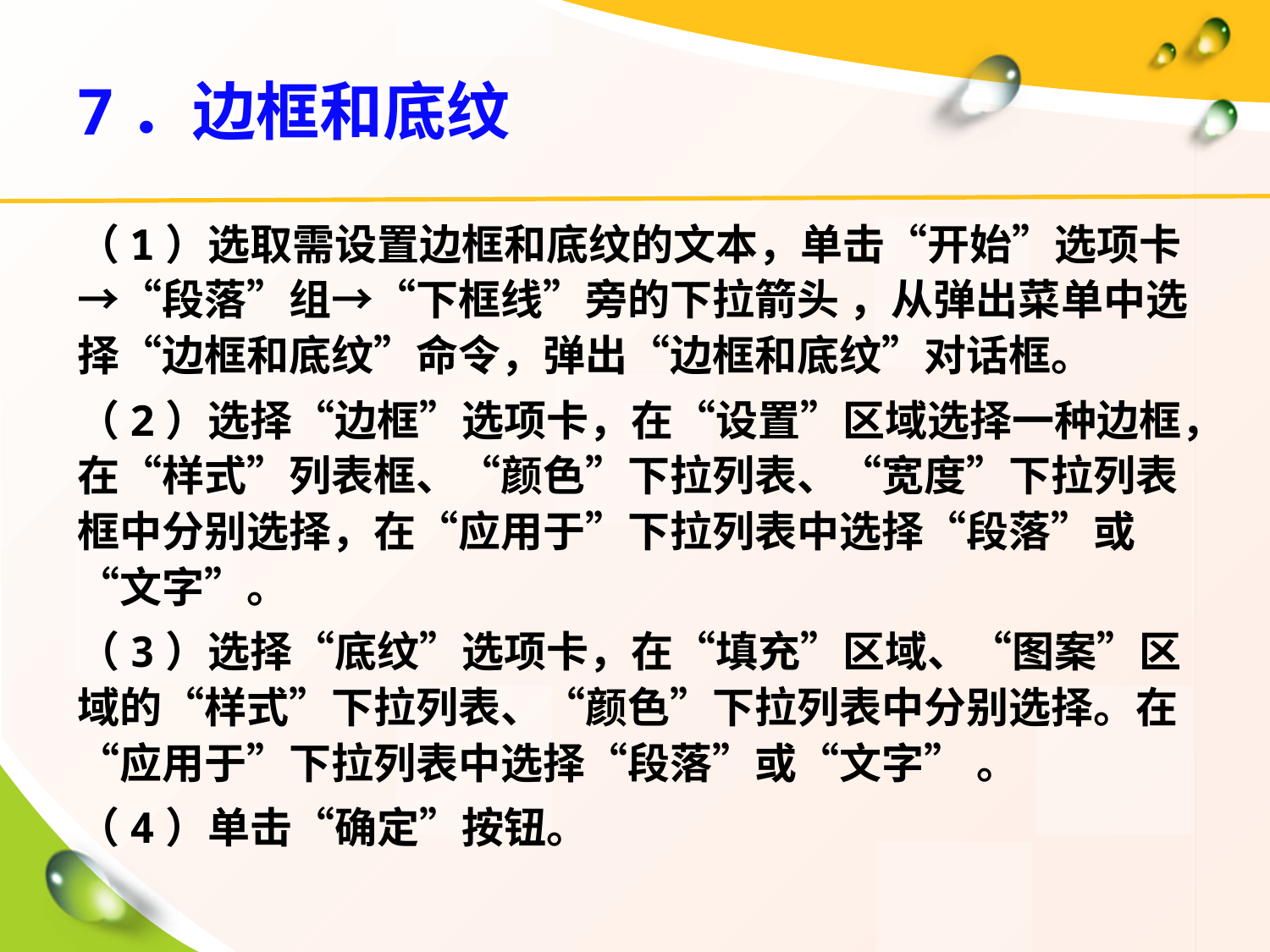

# 7．边框和底纹
（1）选取需设置边框和底纹的文本，单击“开始”选项卡→“段落”组→“下框线”旁的下拉箭头 ，从弹出菜单中选择“边框和底纹”命令，弹出“边框和底纹”对话框。
（2）选择“边框”选项卡，在“设置”区域选择一种边框，在“样式”列表框、“颜色”下拉列表、“宽度”下拉列表框中分别选择，在“应用于”下拉列表中选择“段落”或“文字”。
（3）选择“底纹”选项卡，在“填充”区域、“图案”区域的“样式”下拉列表、“颜色”下拉列表中分别选择。在“应用于”下拉列表中选择“段落”或“文字” 。
（4）单击“确定”按钮。